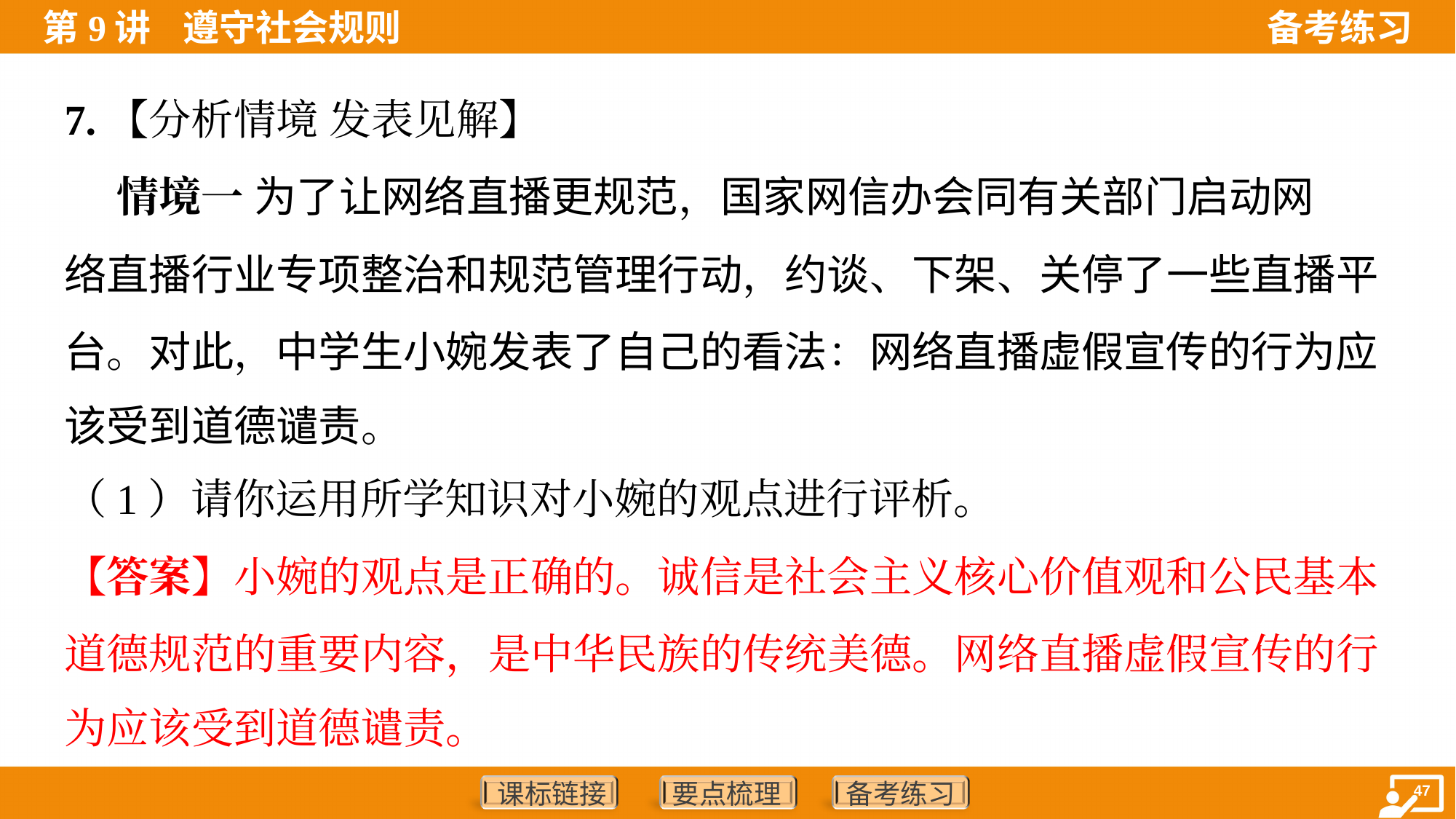

7.【分析情境 发表见解】
    情境一 为了让网络直播更规范，国家网信办会同有关部门启动网
络直播行业专项整治和规范管理行动，约谈、下架、关停了一些直播平
台。对此，中学生小婉发表了自己的看法：网络直播虚假宣传的行为应
该受到道德谴责。
（1）请你运用所学知识对小婉的观点进行评析。
【答案】小婉的观点是正确的。诚信是社会主义核心价值观和公民基本
道德规范的重要内容，是中华民族的传统美德。网络直播虚假宣传的行
为应该受到道德谴责。